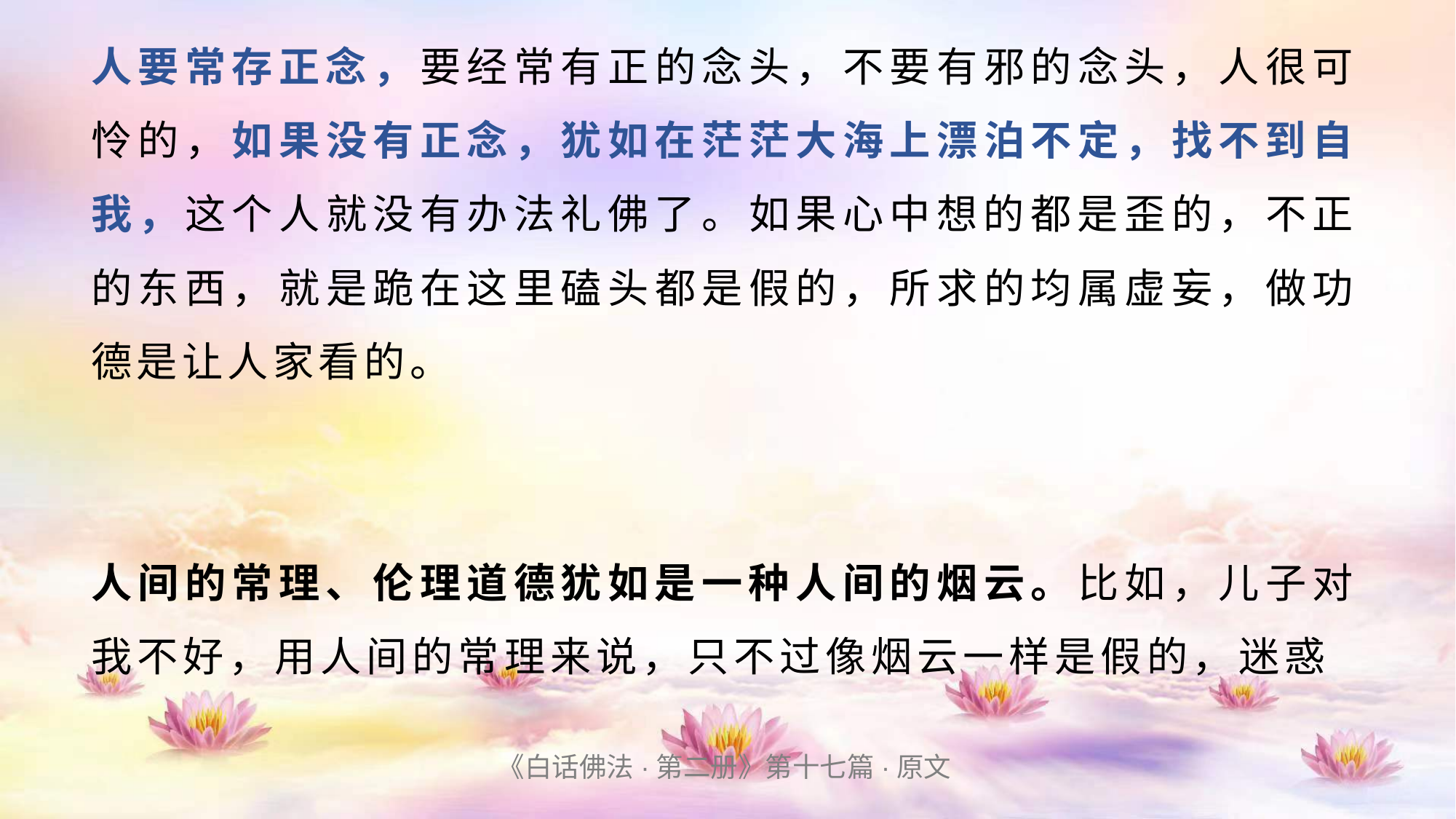

# 人要常存正念，要经常有正的念头，不要有邪的念头，人很可怜的，如果没有正念，犹如在茫茫大海上漂泊不定，找不到自我，这个人就没有办法礼佛了。如果心中想的都是歪的，不正的东西，就是跪在这里磕头都是假的，所求的均属虚妄，做功德是让人家看的。 人间的常理、伦理道德犹如是一种人间的烟云。比如，儿子对我不好，用人间的常理来说，只不过像烟云一样是假的，迷惑
《白话佛法·第二册》第十七篇·原文